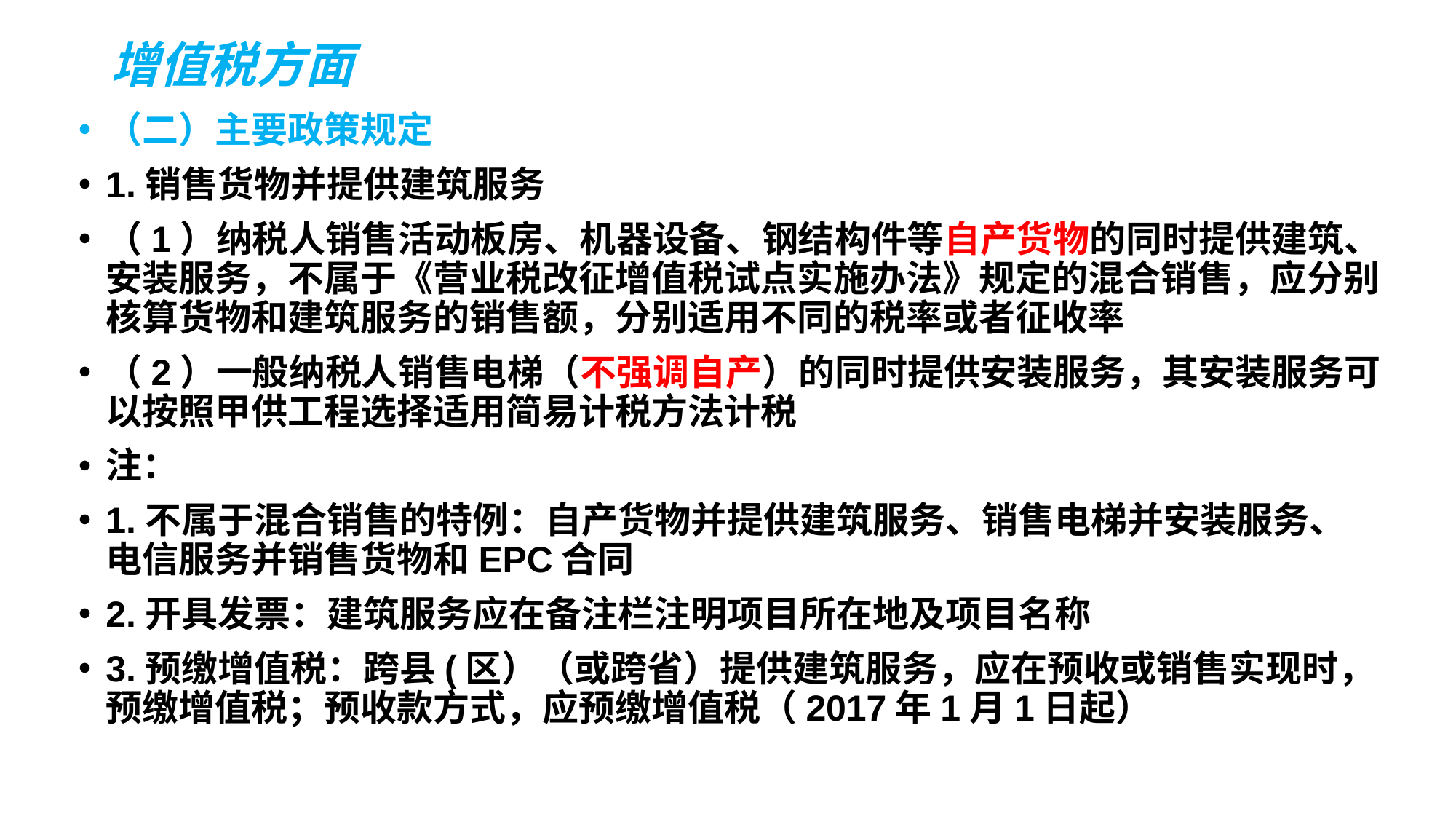

# 增值税方面
（二）主要政策规定
1.销售货物并提供建筑服务
（1）纳税人销售活动板房、机器设备、钢结构件等自产货物的同时提供建筑、安装服务，不属于《营业税改征增值税试点实施办法》规定的混合销售，应分别核算货物和建筑服务的销售额，分别适用不同的税率或者征收率
（2）一般纳税人销售电梯（不强调自产）的同时提供安装服务，其安装服务可以按照甲供工程选择适用简易计税方法计税
注：
1.不属于混合销售的特例：自产货物并提供建筑服务、销售电梯并安装服务、电信服务并销售货物和EPC合同
2.开具发票：建筑服务应在备注栏注明项目所在地及项目名称
3.预缴增值税：跨县(区）（或跨省）提供建筑服务，应在预收或销售实现时，预缴增值税；预收款方式，应预缴增值税（2017年1月1日起）